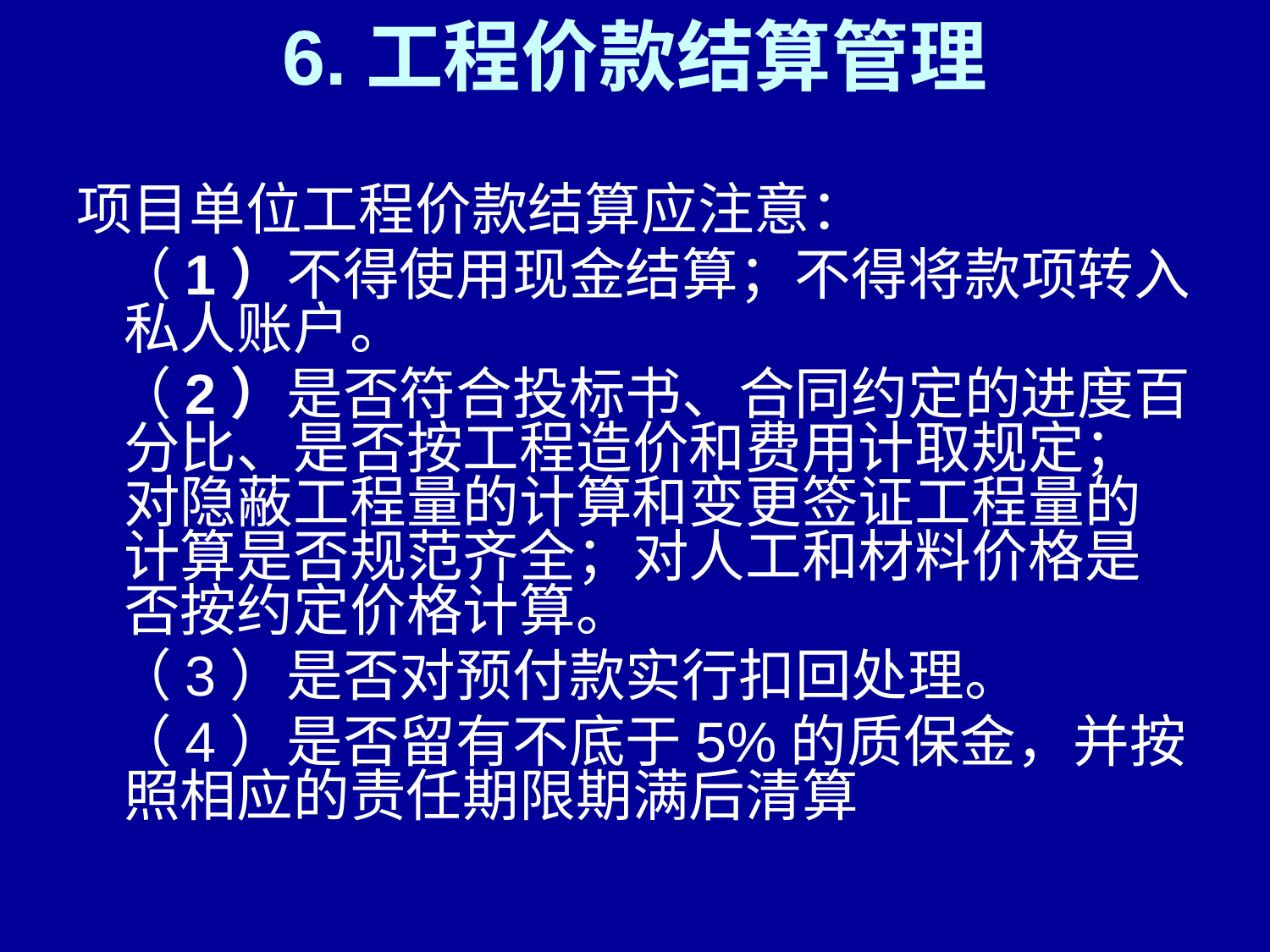

# 6.工程价款结算管理
项目单位工程价款结算应注意：
  （1）不得使用现金结算；不得将款项转入私人账户。
  （2）是否符合投标书、合同约定的进度百分比、是否按工程造价和费用计取规定；对隐蔽工程量的计算和变更签证工程量的计算是否规范齐全；对人工和材料价格是否按约定价格计算。
  （3）是否对预付款实行扣回处理。
  （4）是否留有不底于5%的质保金，并按照相应的责任期限期满后清算